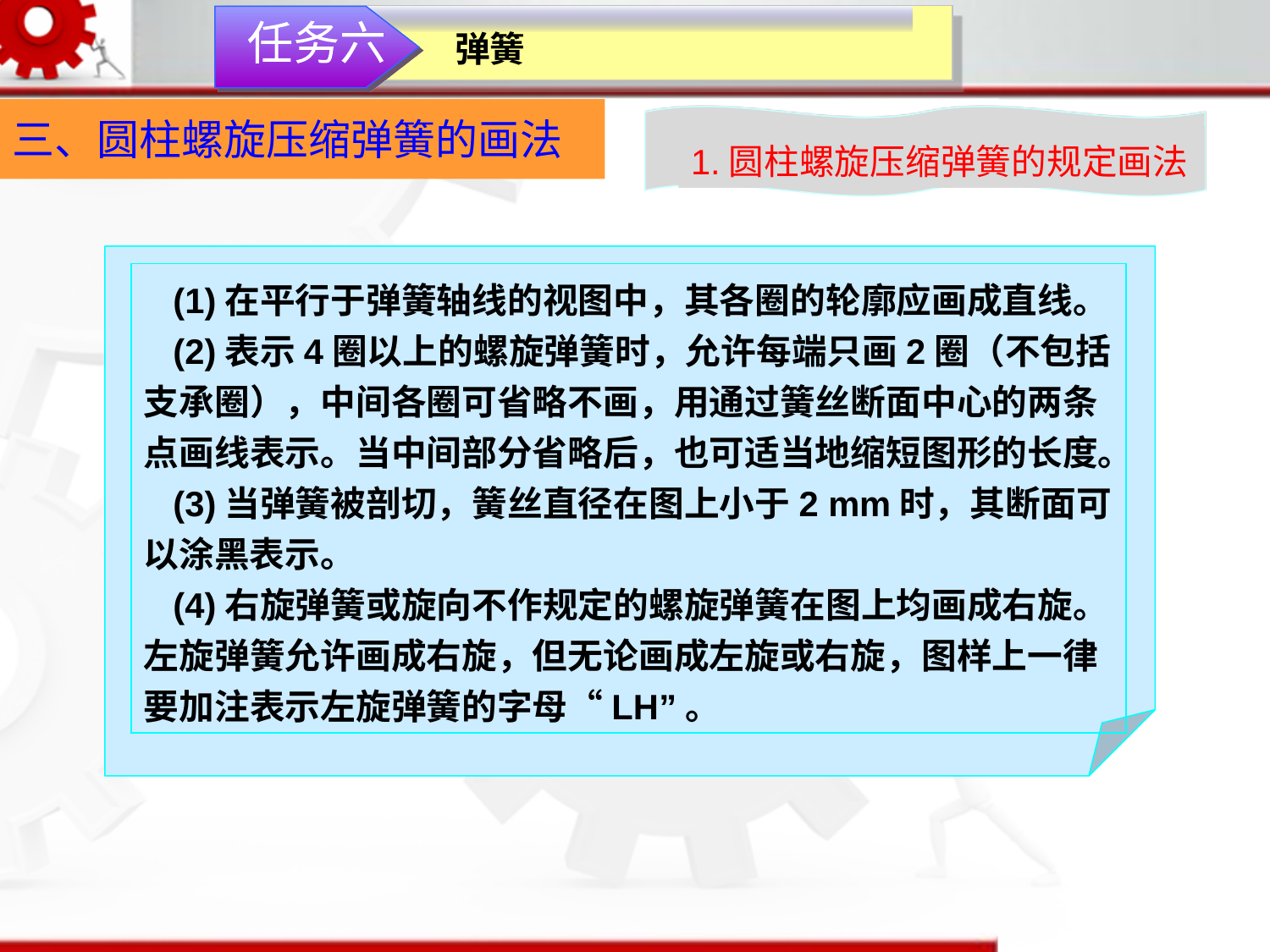

任务六
弹簧
三、圆柱螺旋压缩弹簧的画法

1.圆柱螺旋压缩弹簧的规定画法

   (1)在平行于弹簧轴线的视图中，其各圈的轮廓应画成直线。
   (2)表示4圈以上的螺旋弹簧时，允许每端只画2圈（不包括支承圈），中间各圈可省略不画，用通过簧丝断面中心的两条点画线表示。当中间部分省略后，也可适当地缩短图形的长度。
   (3)当弹簧被剖切，簧丝直径在图上小于2 mm时，其断面可以涂黑表示。
   (4)右旋弹簧或旋向不作规定的螺旋弹簧在图上均画成右旋。左旋弹簧允许画成右旋，但无论画成左旋或右旋，图样上一律要加注表示左旋弹簧的字母“LH”。